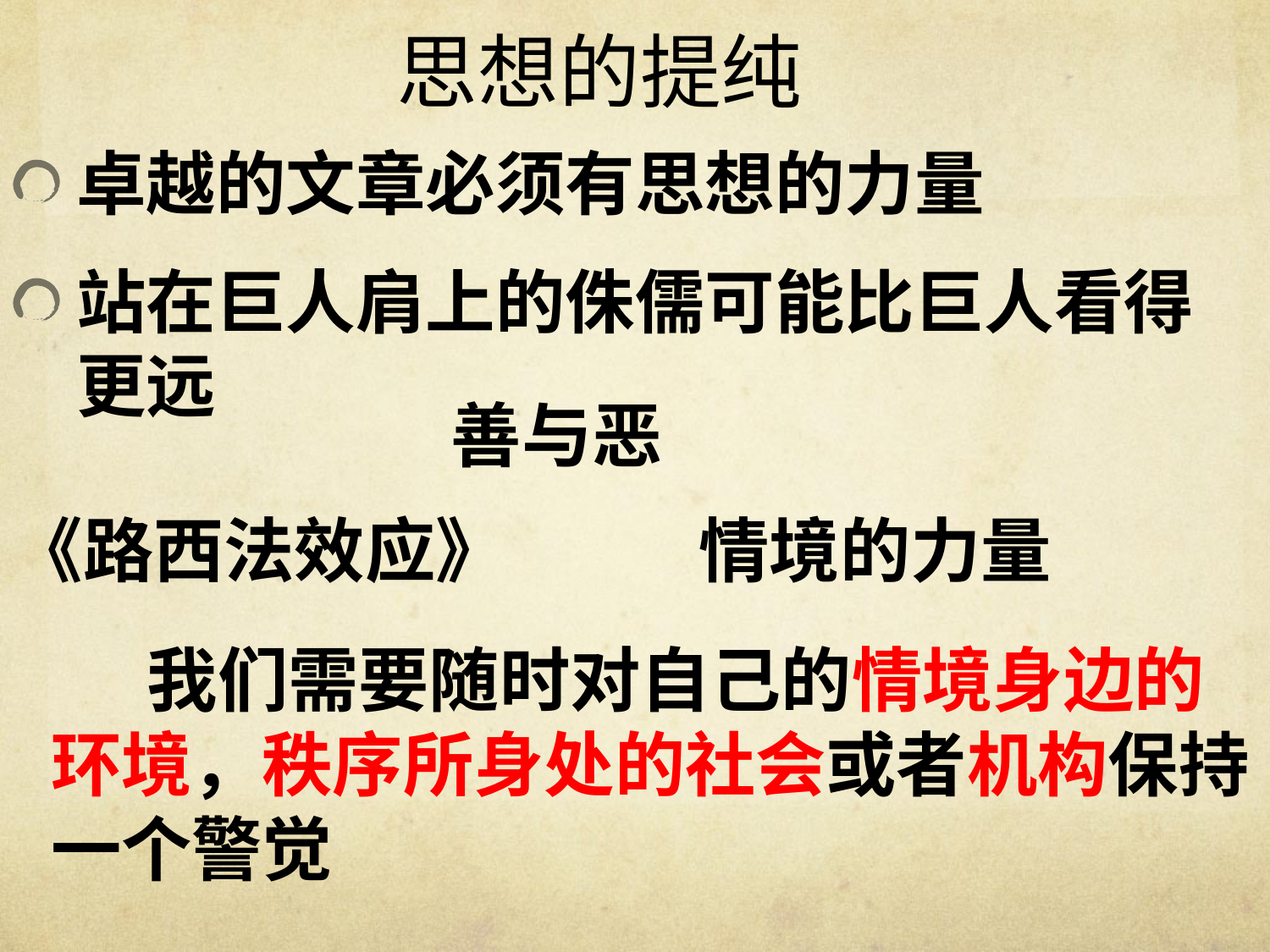

# 思想的提纯
卓越的文章必须有思想的力量
站在巨人肩上的侏儒可能比巨人看得更远
善与恶
《路西法效应》            情境的力量
     我们需要随时对自己的情境身边的环境，秩序所身处的社会或者机构保持一个警觉